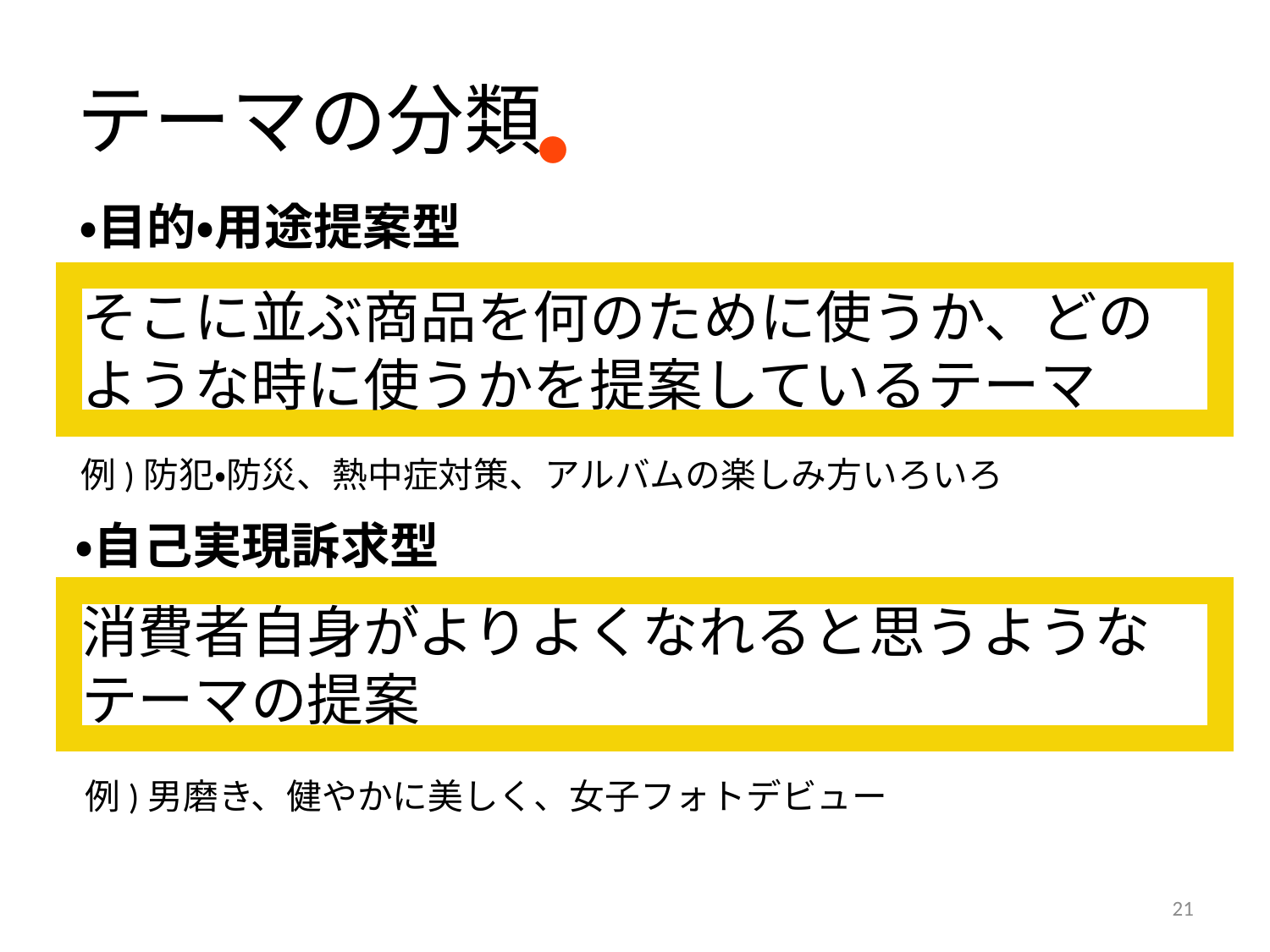

# テーマの分類
・
・目的・用途提案型
そこに並ぶ商品を何のために使うか、どのような時に使うかを提案しているテーマ

例)防犯・防災、熱中症対策、アルバムの楽しみ方いろいろ
・自己実現訴求型
消費者自身がよりよくなれると思うようなテーマの提案
例)男磨き、健やかに美しく、女子フォトデビュー
21